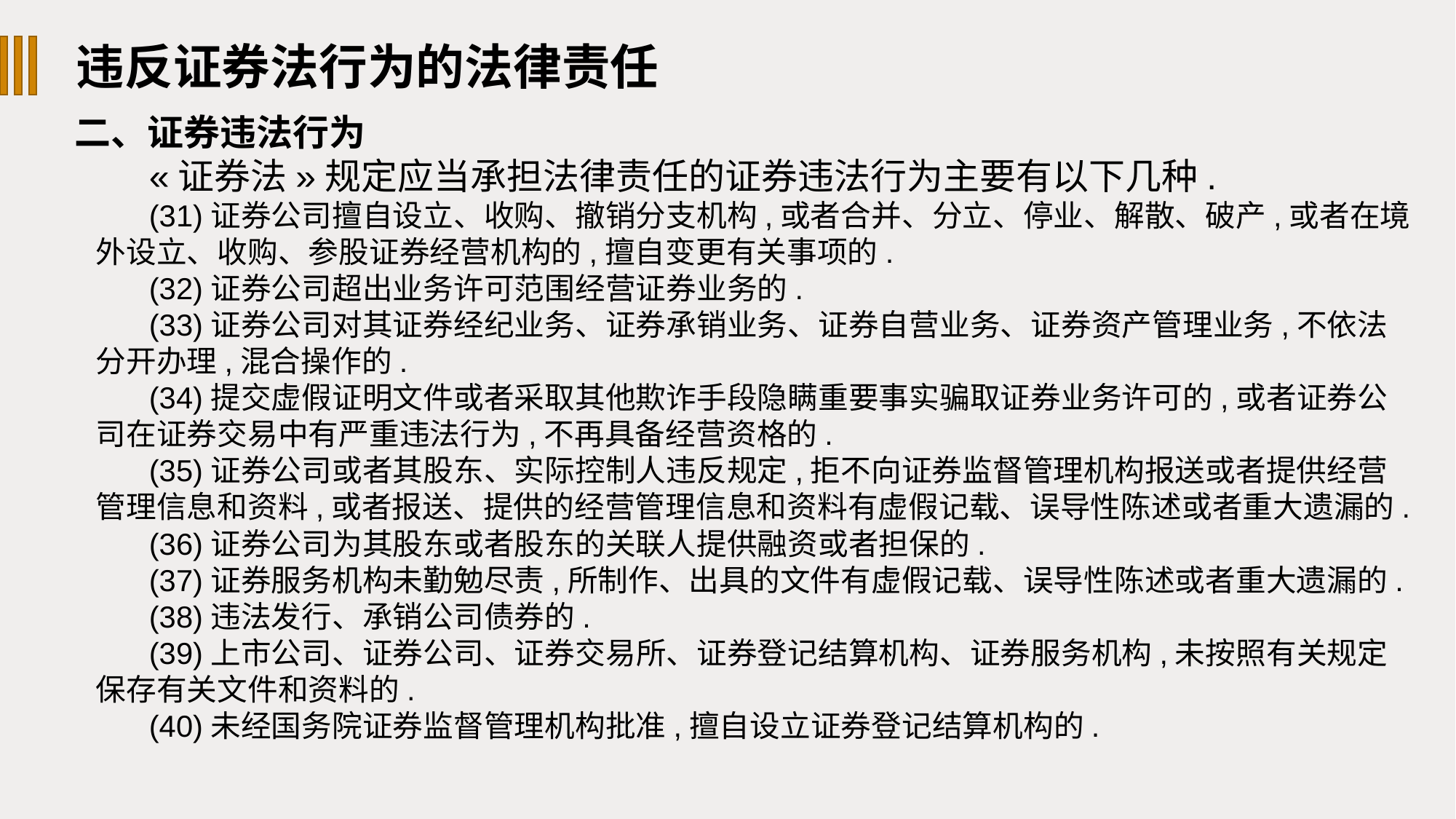

违反证券法行为的法律责任

二、证券违法行为
«证券法»规定应当承担法律责任的证券违法行为主要有以下几种.
(31)证券公司擅自设立、收购、撤销分支机构,或者合并、分立、停业、解散、破产,或者在境外设立、收购、参股证券经营机构的,擅自变更有关事项的.
(32)证券公司超出业务许可范围经营证券业务的.
(33)证券公司对其证券经纪业务、证券承销业务、证券自营业务、证券资产管理业务,不依法分开办理,混合操作的.
(34)提交虚假证明文件或者采取其他欺诈手段隐瞒重要事实骗取证券业务许可的,或者证券公司在证券交易中有严重违法行为,不再具备经营资格的.
(35)证券公司或者其股东、实际控制人违反规定,拒不向证券监督管理机构报送或者提供经营管理信息和资料,或者报送、提供的经营管理信息和资料有虚假记载、误导性陈述或者重大遗漏的.
(36)证券公司为其股东或者股东的关联人提供融资或者担保的.
(37)证券服务机构未勤勉尽责,所制作、出具的文件有虚假记载、误导性陈述或者重大遗漏的.
(38)违法发行、承销公司债券的.
(39)上市公司、证券公司、证券交易所、证券登记结算机构、证券服务机构,未按照有关规定保存有关文件和资料的.
(40)未经国务院证券监督管理机构批准,擅自设立证券登记结算机构的.